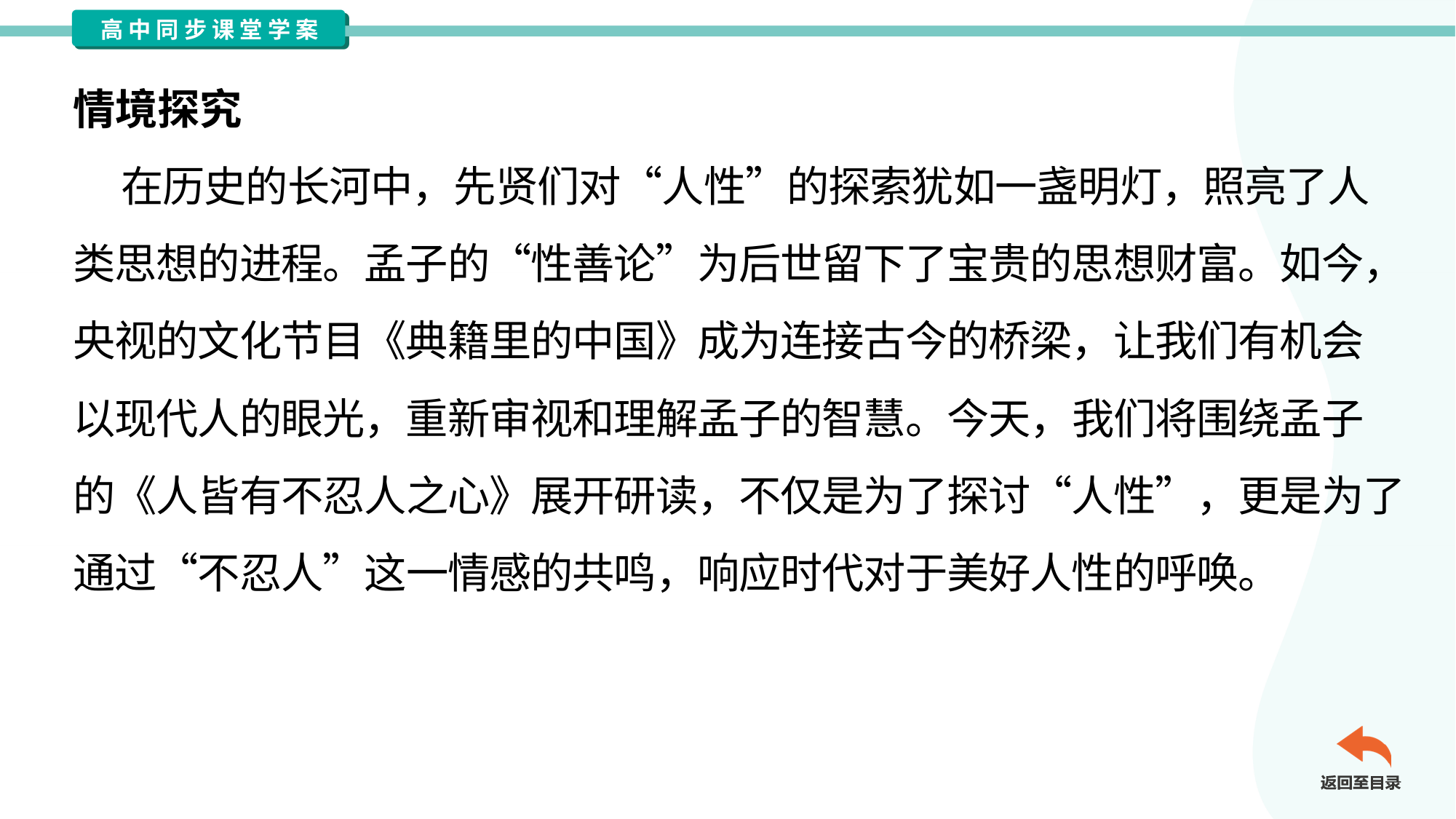

情境探究
    在历史的长河中，先贤们对“人性”的探索犹如一盏明灯，照亮了人
类思想的进程。孟子的“性善论”为后世留下了宝贵的思想财富。如今，
央视的文化节目《典籍里的中国》成为连接古今的桥梁，让我们有机会
以现代人的眼光，重新审视和理解孟子的智慧。今天，我们将围绕孟子
的《人皆有不忍人之心》展开研读，不仅是为了探讨“人性”，更是为了
通过“不忍人”这一情感的共鸣，响应时代对于美好人性的呼唤。